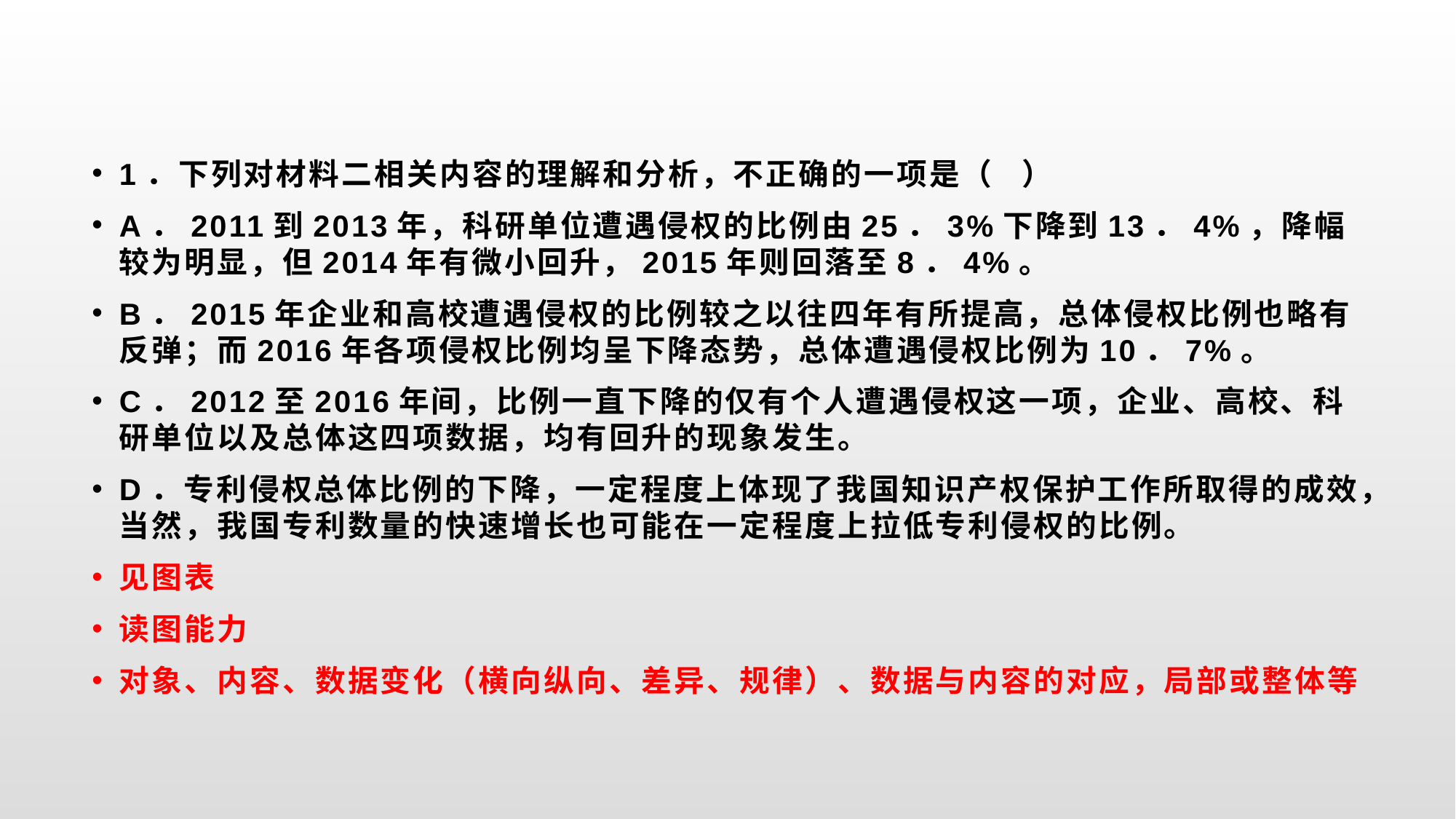

#
1．下列对材料二相关内容的理解和分析，不正确的一项是（   ）
A．2011到2013年，科研单位遭遇侵权的比例由25．3%下降到13．4%，降幅较为明显，但2014年有微小回升，2015年则回落至8．4%。
B．2015年企业和高校遭遇侵权的比例较之以往四年有所提高，总体侵权比例也略有反弹；而2016年各项侵权比例均呈下降态势，总体遭遇侵权比例为10．7%。
C．2012至2016年间，比例一直下降的仅有个人遭遇侵权这一项，企业、高校、科研单位以及总体这四项数据，均有回升的现象发生。
D．专利侵权总体比例的下降，一定程度上体现了我国知识产权保护工作所取得的成效，当然，我国专利数量的快速增长也可能在一定程度上拉低专利侵权的比例。
见图表
读图能力
对象、内容、数据变化（横向纵向、差异、规律）、数据与内容的对应，局部或整体等